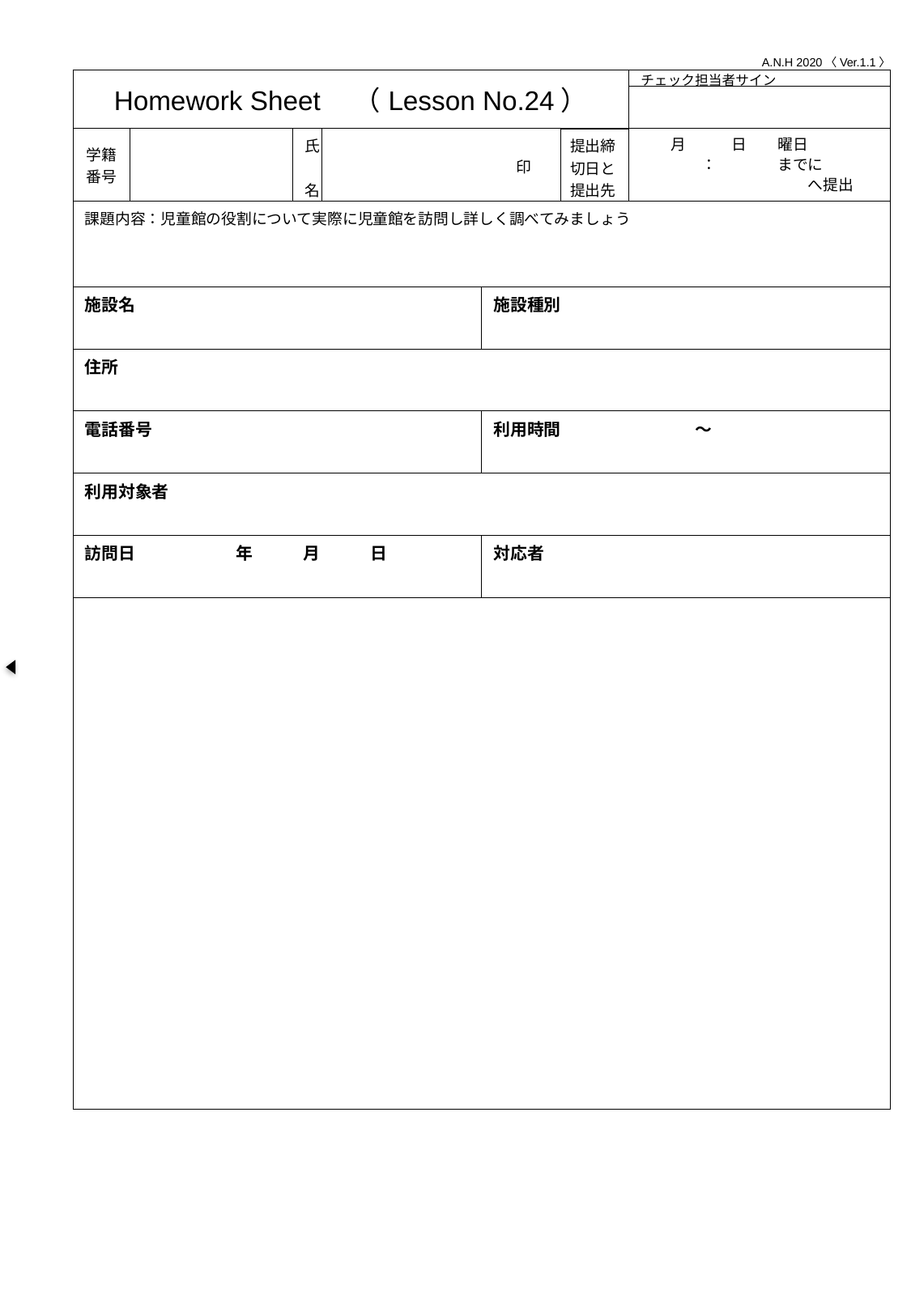

A.N.H 2020〈Ver.1.1〉
| Homework Sheet　（Lesson No.24） |  |  |  |  |  | チェック担当者サイン |
| --- | --- | --- | --- | --- | --- | --- |
|  |  |  |  |  |  |  |
| 学籍番号 |  | 氏　名 | 印 |  | 提出締切日と提出先 | 月　　　日　　曜日 　　　　：　　　　までに 　　　　　　　　　　　へ提出 |
| 課題内容：児童館の役割について実際に児童館を訪問し詳しく調べてみましょう |  |  |  |  |  |  |
| 施設名 |  |  |  | 施設種別 |  |  |
| 住所 |  |  |  |  |  |  |
| 電話番号 |  |  |  | 利用時間　　　　　　　　～ |  |  |
| 利用対象者 |  |  |  |  |  |  |
| 訪問日　　　　　　年　　　月　　　日 |  |  |  | 対応者 |  |  |
|  |  |  |  |  |  |  |